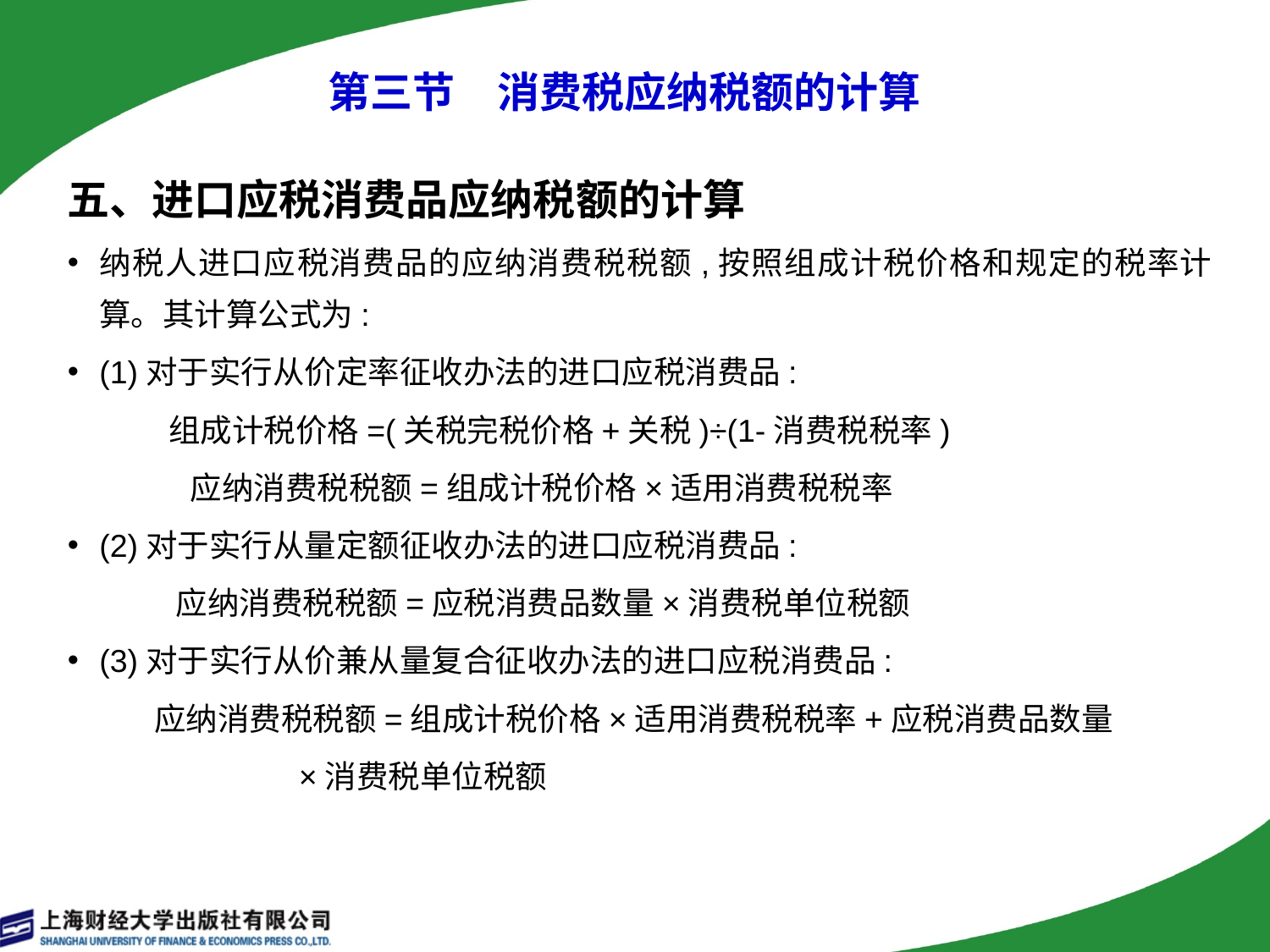

# 第三节　消费税应纳税额的计算
五、进口应税消费品应纳税额的计算
纳税人进口应税消费品的应纳消费税税额,按照组成计税价格和规定的税率计算。其计算公式为:
(1)对于实行从价定率征收办法的进口应税消费品:
             组成计税价格=(关税完税价格+关税)÷(1-消费税税率)
                应纳消费税税额=组成计税价格×适用消费税税率
(2)对于实行从量定额征收办法的进口应税消费品:
              应纳消费税税额=应税消费品数量×消费税单位税额
(3)对于实行从价兼从量复合征收办法的进口应税消费品:
           应纳消费税税额=组成计税价格×适用消费税税率+应税消费品数量
                          ×消费税单位税额